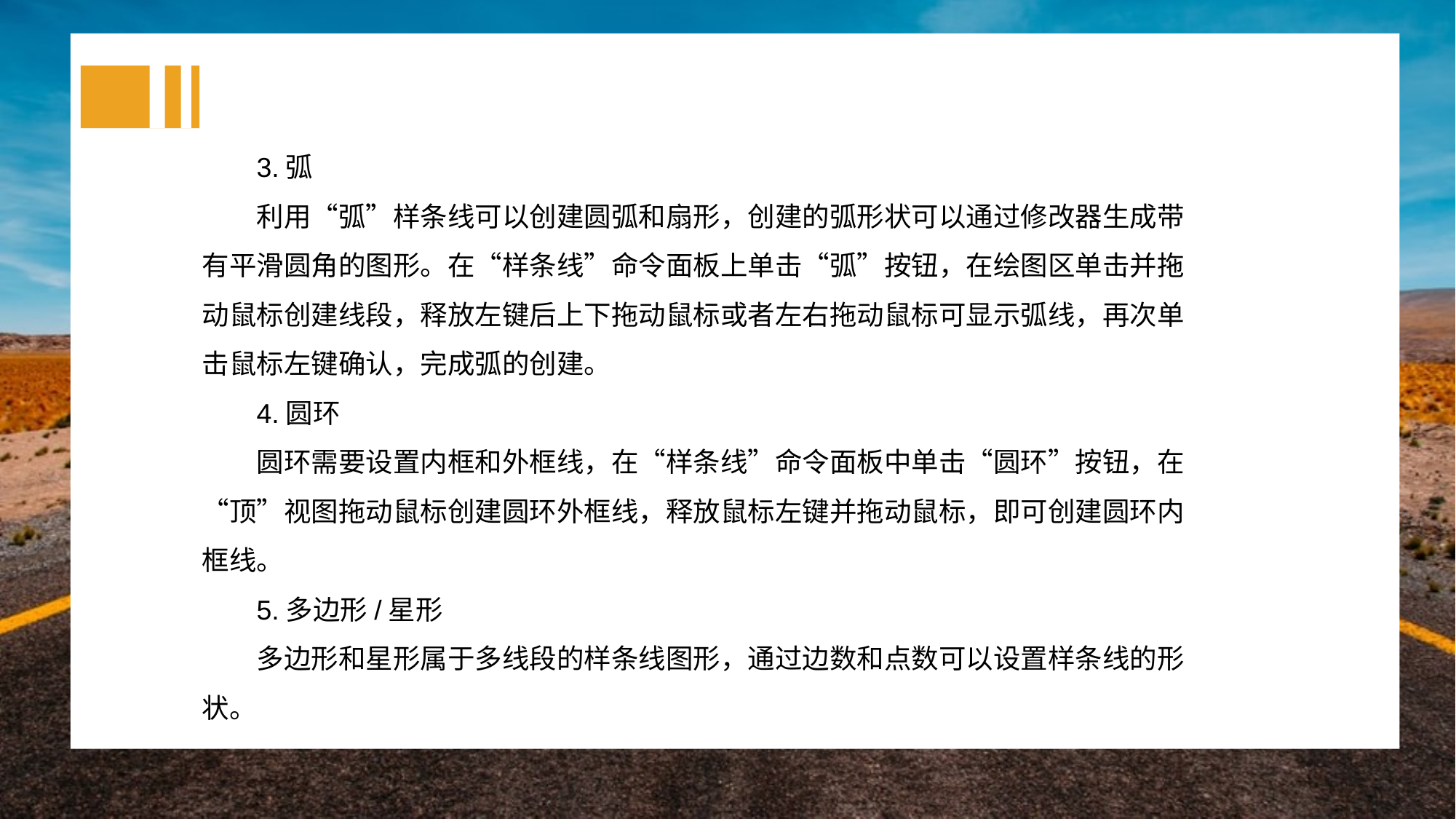

3.弧
利用“弧”样条线可以创建圆弧和扇形，创建的弧形状可以通过修改器生成带有平滑圆角的图形。在“样条线”命令面板上单击“弧”按钮，在绘图区单击并拖动鼠标创建线段，释放左键后上下拖动鼠标或者左右拖动鼠标可显示弧线，再次单击鼠标左键确认，完成弧的创建。
4.圆环
圆环需要设置内框和外框线，在“样条线”命令面板中单击“圆环”按钮，在“顶”视图拖动鼠标创建圆环外框线，释放鼠标左键并拖动鼠标，即可创建圆环内框线。
5.多边形/星形
多边形和星形属于多线段的样条线图形，通过边数和点数可以设置样条线的形状。